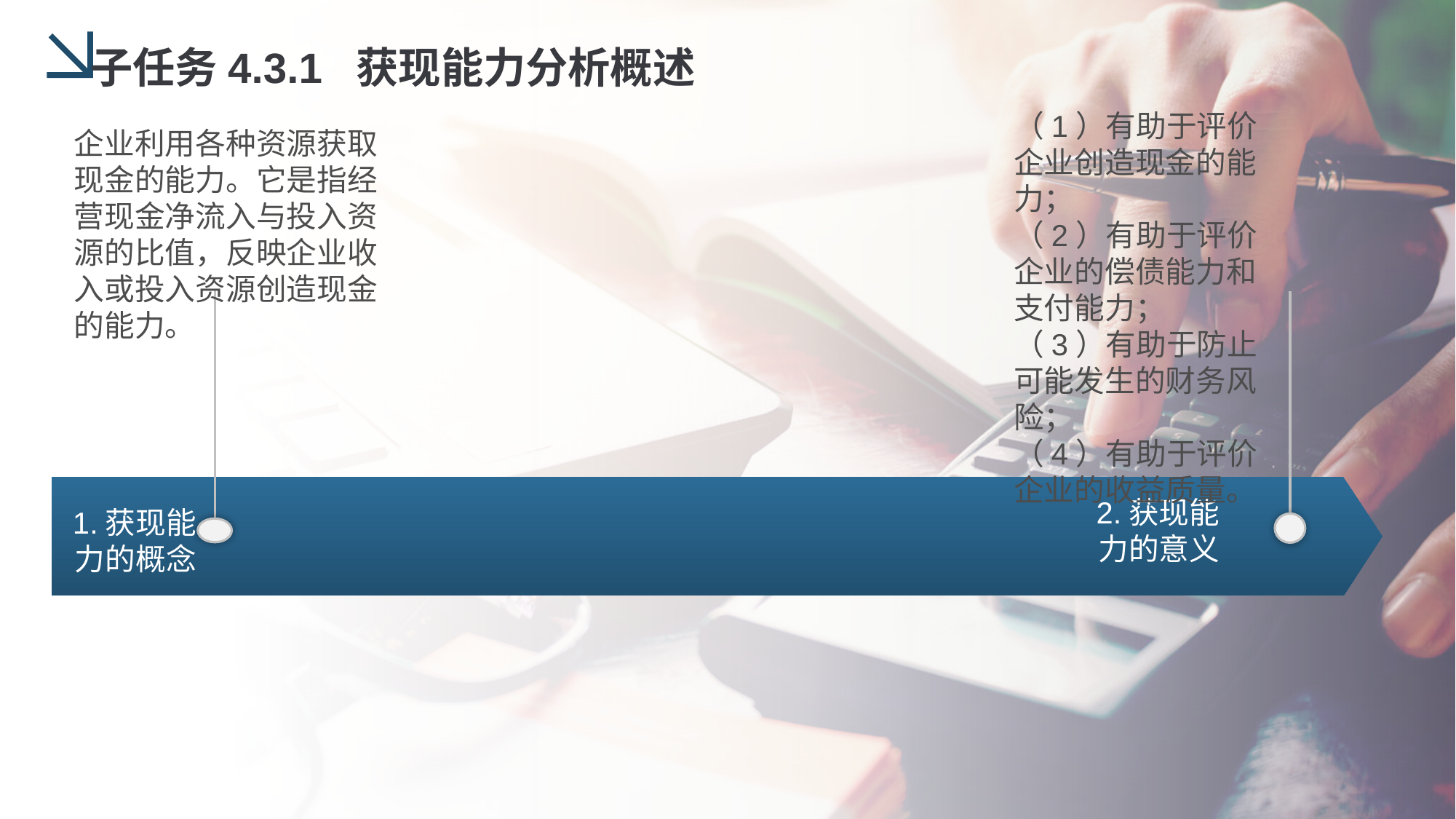

子任务4.3.1  获现能力分析概述
（1）有助于评价企业创造现金的能力；
（2）有助于评价企业的偿债能力和支付能力；
（3）有助于防止可能发生的财务风险；
（4）有助于评价企业的收益质量。

企业利用各种资源获取现金的能力。它是指经营现金净流入与投入资源的比值，反映企业收入或投入资源创造现金的能力。

2.获现能力的意义
1.获现能力的概念